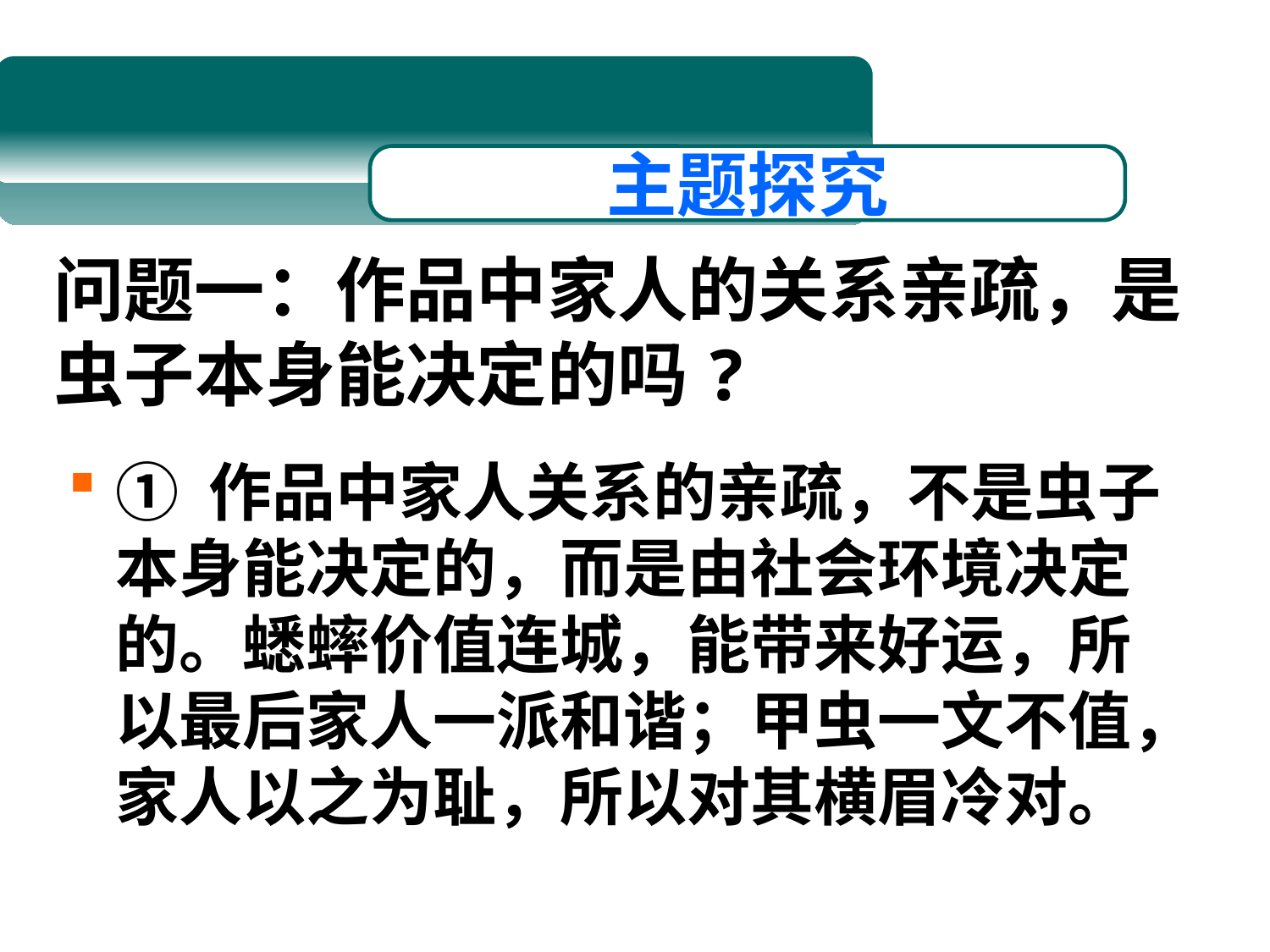

主题探究
问题一：作品中家人的关系亲疏，是虫子本身能决定的吗?
① 作品中家人关系的亲疏，不是虫子本身能决定的，而是由社会环境决定的。蟋蟀价值连城，能带来好运，所以最后家人一派和谐；甲虫一文不值，家人以之为耻，所以对其横眉冷对。